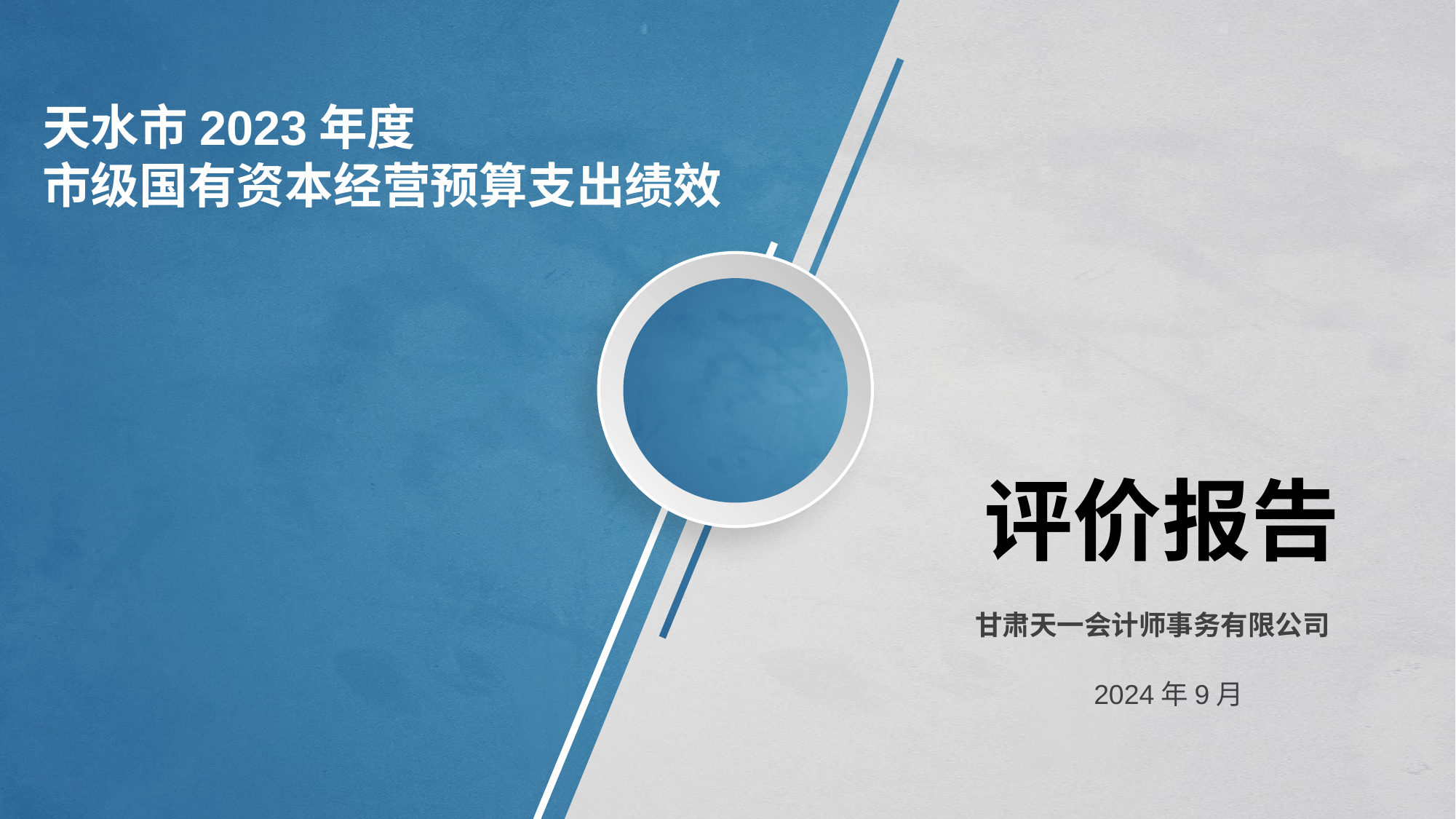

天水市2023年度
市级国有资本经营预算支出绩效

评价报告

甘肃天一会计师事务有限公司
2024年9月